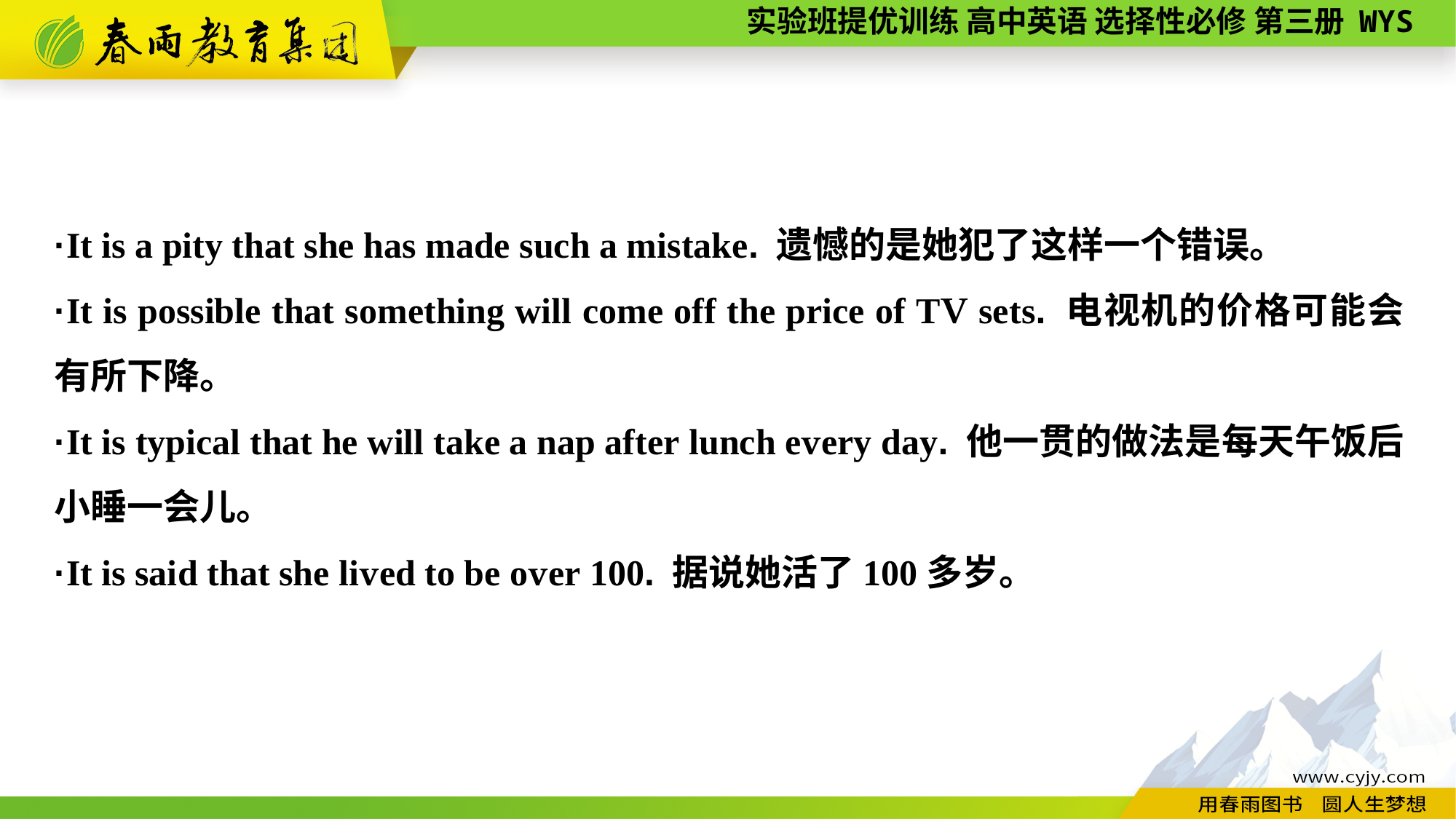

·It is a pity that she has made such a mistake. 遗憾的是她犯了这样一个错误。
·It is possible that something will come off the price of TV sets. 电视机的价格可能会有所下降。
·It is typical that he will take a nap after lunch every day. 他一贯的做法是每天午饭后小睡一会儿。
·It is said that she lived to be over 100. 据说她活了100多岁。